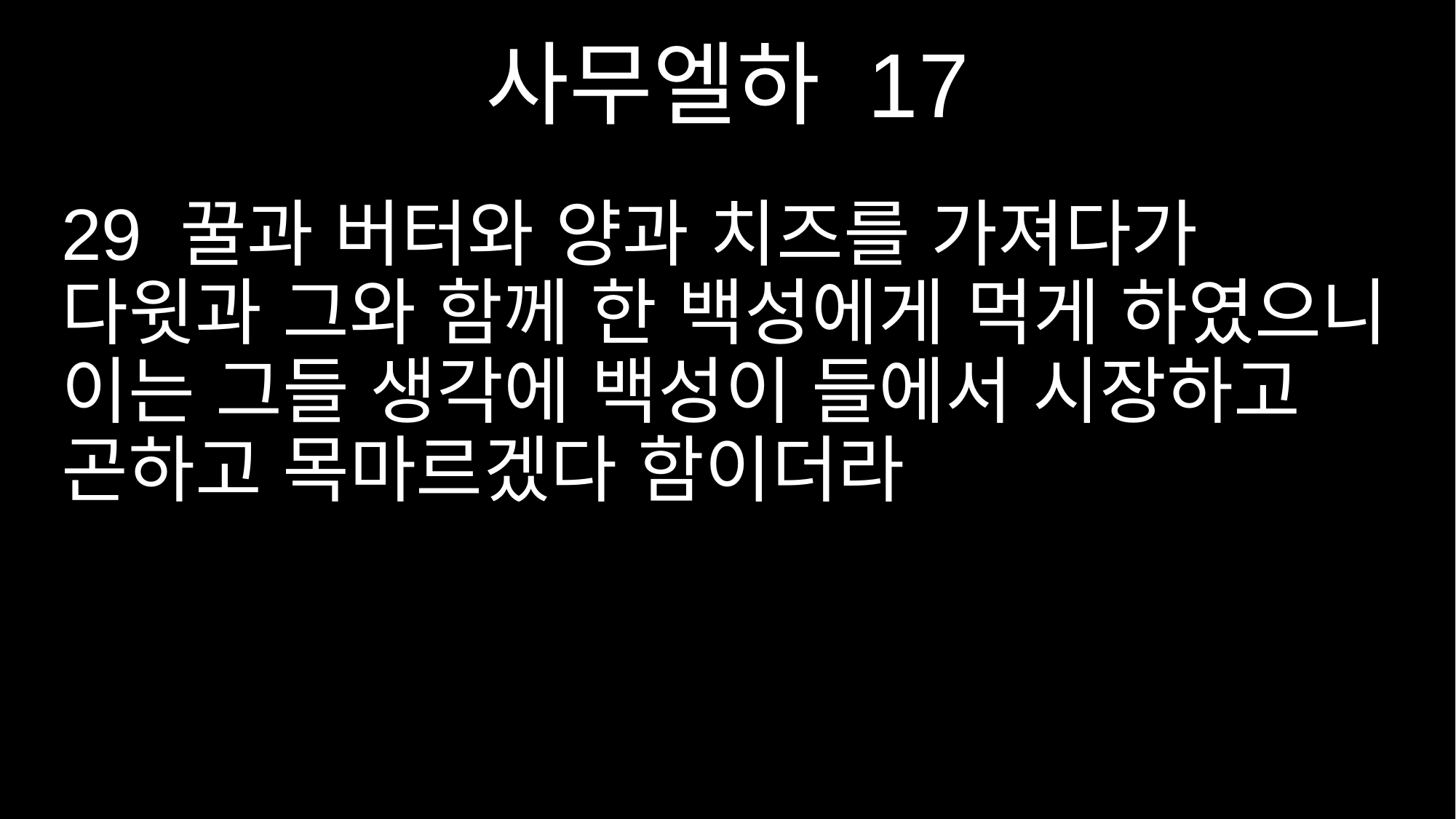

사무엘하 17
29 꿀과 버터와 양과 치즈를 가져다가 다윗과 그와 함께 한 백성에게 먹게 하였으니 이는 그들 생각에 백성이 들에서 시장하고 곤하고 목마르겠다 함이더라